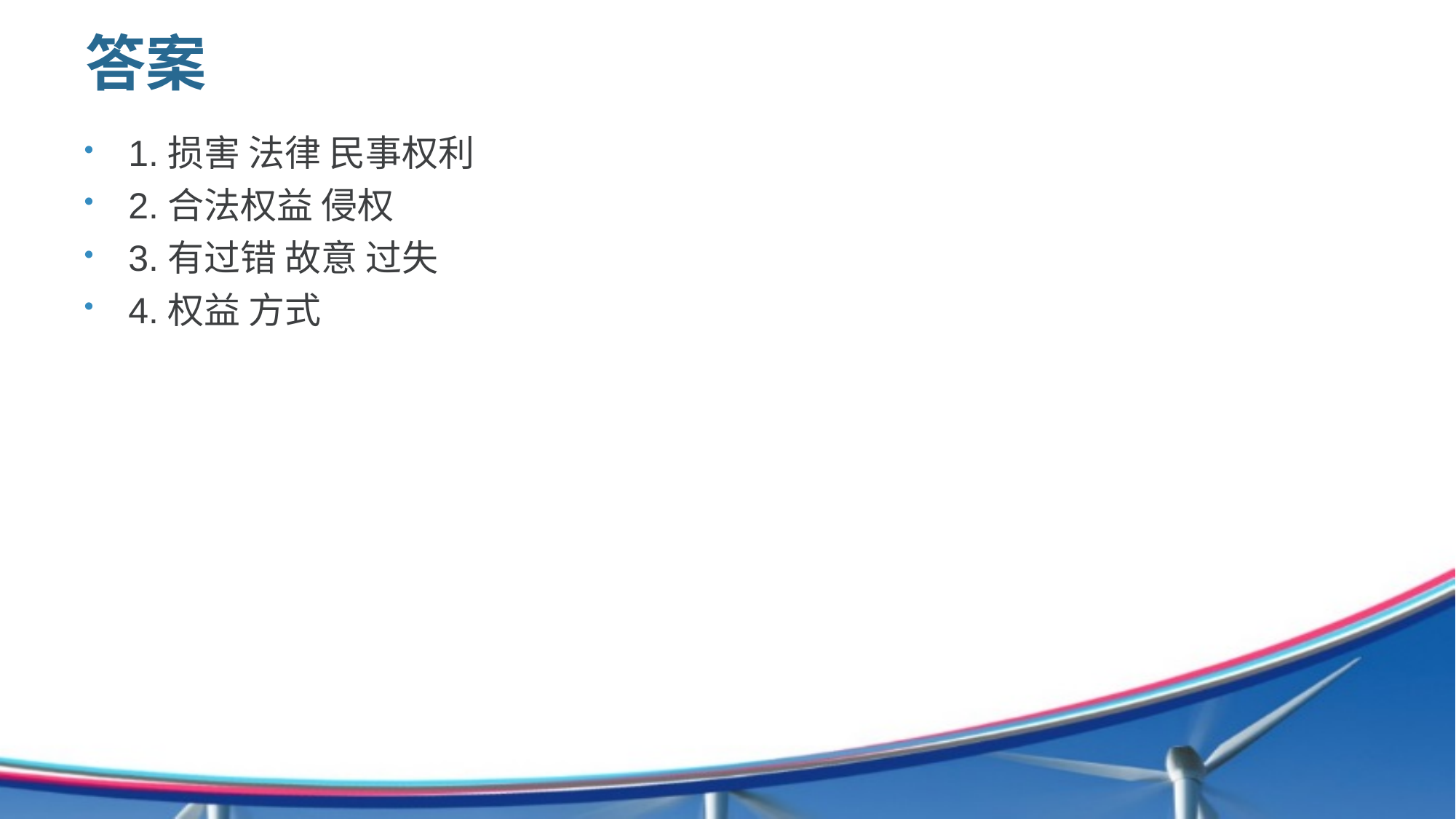

# 答案
1.损害 法律 民事权利
2.合法权益 侵权
3.有过错 故意 过失
4.权益 方式